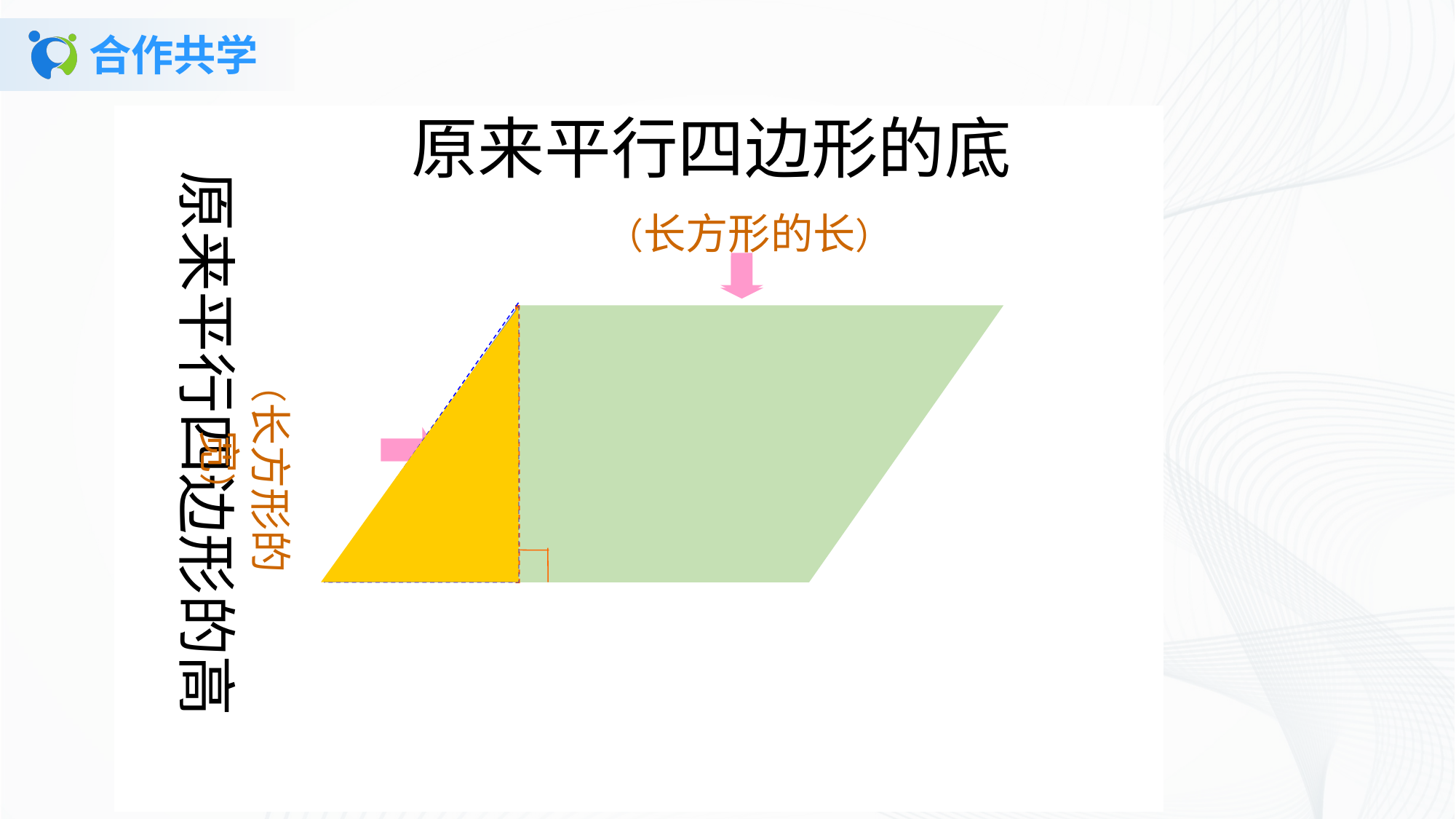

# 合作共学
原来平行四边形的底

原来平行四边形的高
（长方形的长）

（长方形的宽）